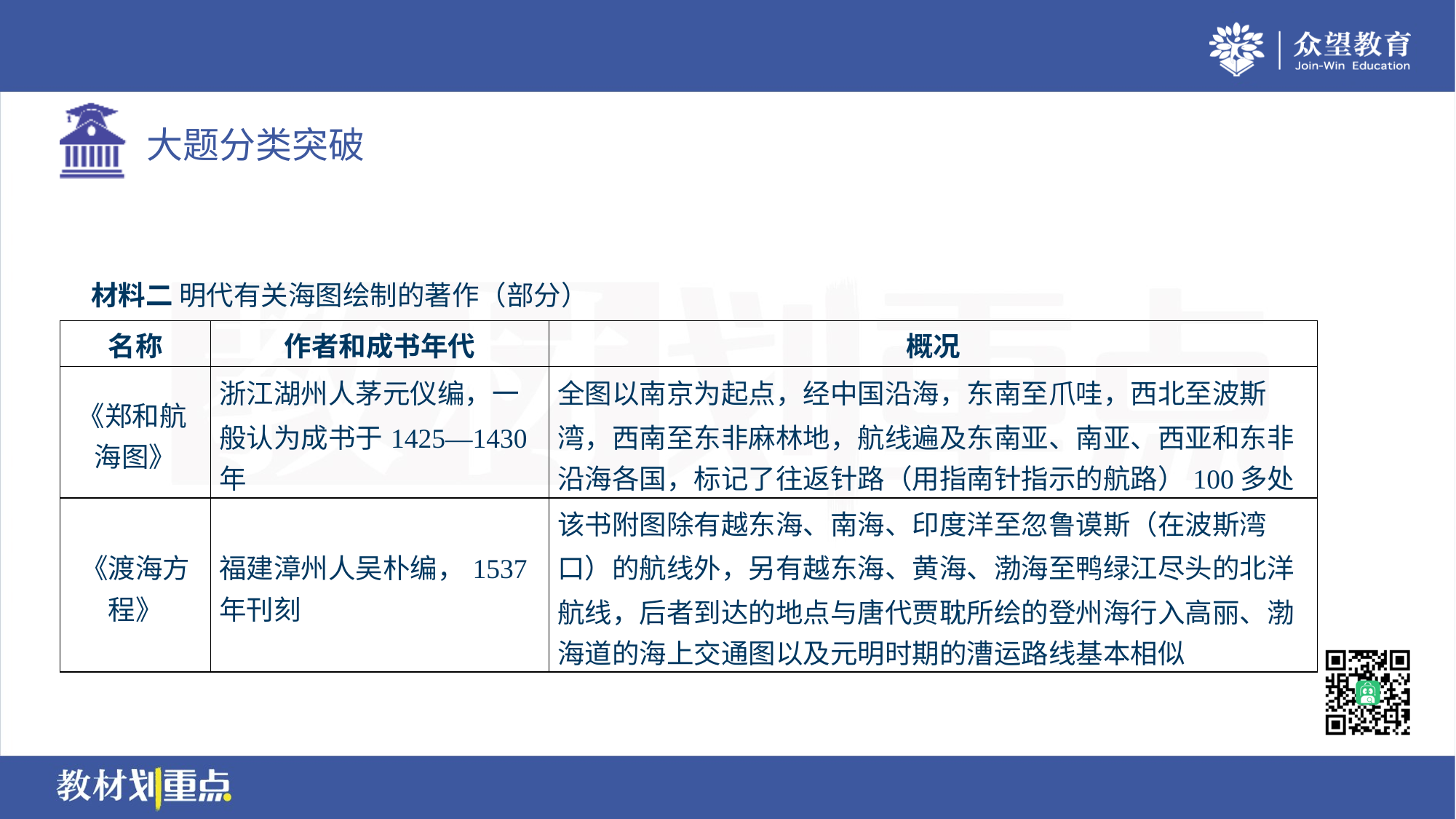

材料二 明代有关海图绘制的著作（部分）#2.2
| 名称 | 作者和成书年代 | 概况 |
| --- | --- | --- |
| 《郑和航 海图》 | 浙江湖州人茅元仪编，一 般认为成书于1425—1430 年 | 全图以南京为起点，经中国沿海，东南至爪哇，西北至波斯 湾，西南至东非麻林地，航线遍及东南亚、南亚、西亚和东非 沿海各国，标记了往返针路（用指南针指示的航路）100多处 |
| 《渡海方 程》 | 福建漳州人吴朴编，1537 年刊刻 | 该书附图除有越东海、南海、印度洋至忽鲁谟斯（在波斯湾 口）的航线外，另有越东海、黄海、渤海至鸭绿江尽头的北洋 航线，后者到达的地点与唐代贾耽所绘的登州海行入高丽、渤 海道的海上交通图以及元明时期的漕运路线基本相似 |